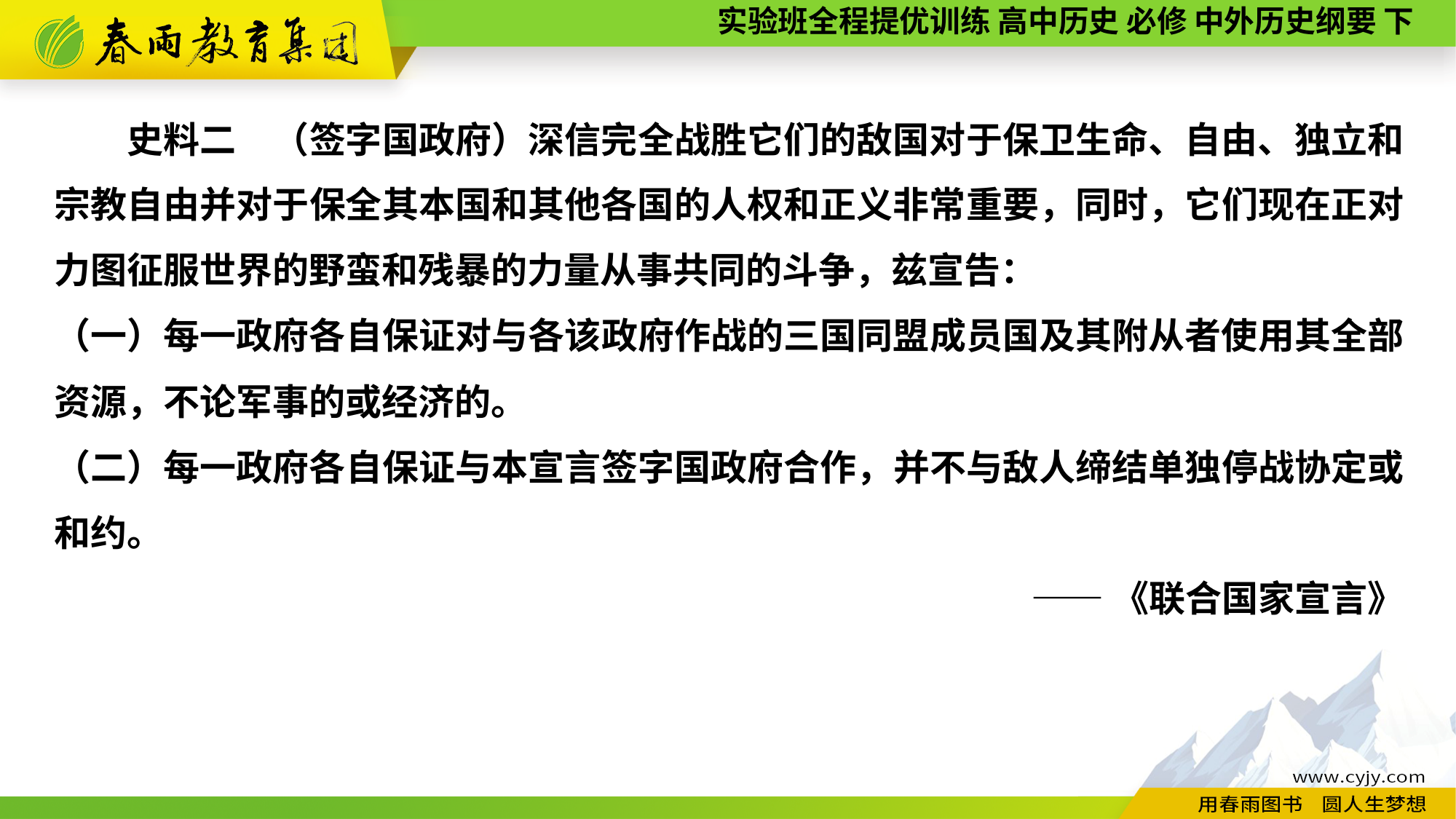

史料二　（签字国政府）深信完全战胜它们的敌国对于保卫生命、自由、独立和宗教自由并对于保全其本国和其他各国的人权和正义非常重要，同时，它们现在正对力图征服世界的野蛮和残暴的力量从事共同的斗争，兹宣告：
（一）每一政府各自保证对与各该政府作战的三国同盟成员国及其附从者使用其全部资源，不论军事的或经济的。
（二）每一政府各自保证与本宣言签字国政府合作，并不与敌人缔结单独停战协定或和约。
——《联合国家宣言》